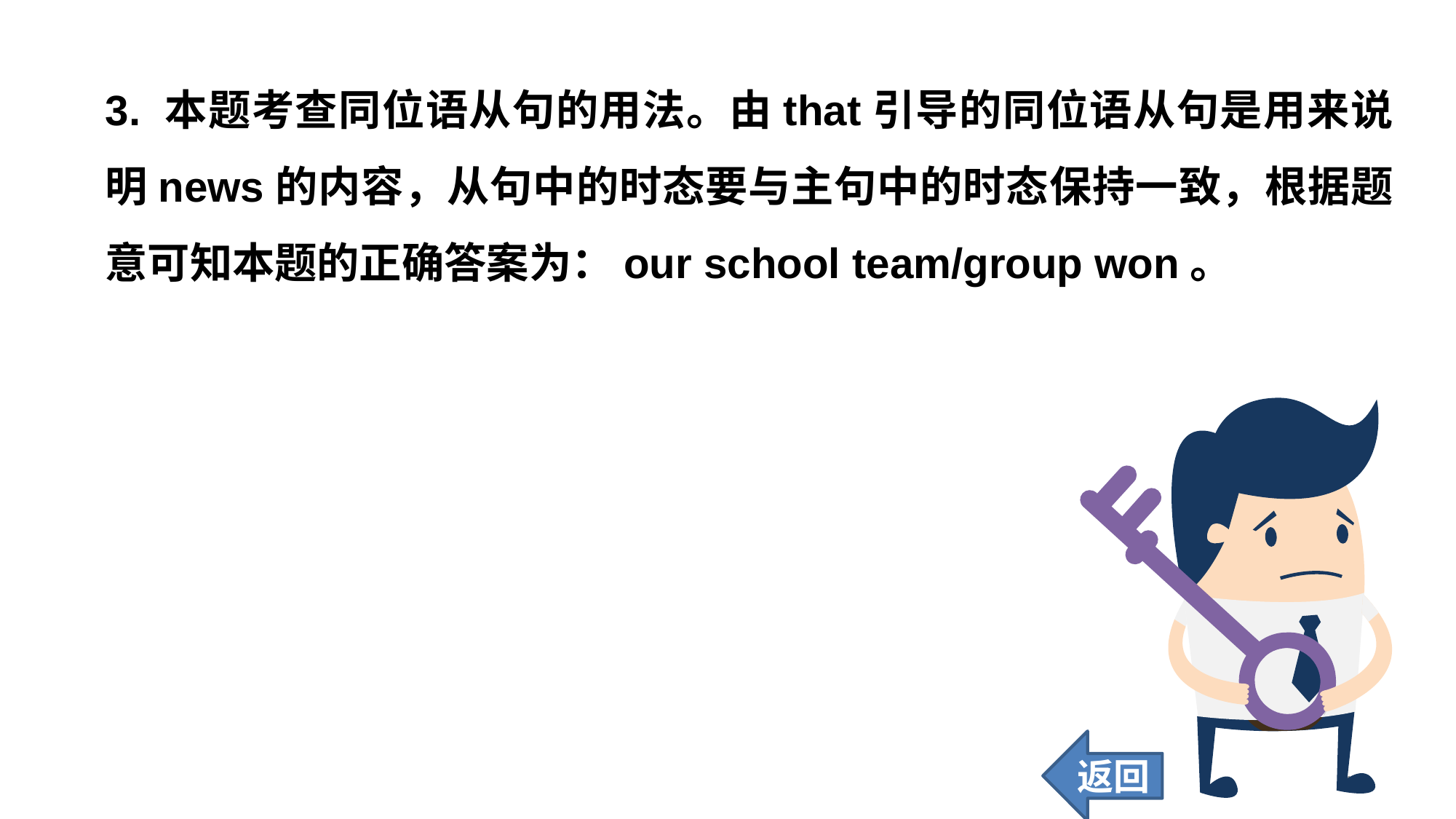

3. 本题考查同位语从句的用法。由that引导的同位语从句是用来说明news的内容，从句中的时态要与主句中的时态保持一致，根据题意可知本题的正确答案为：our school team/group won。

返回
141